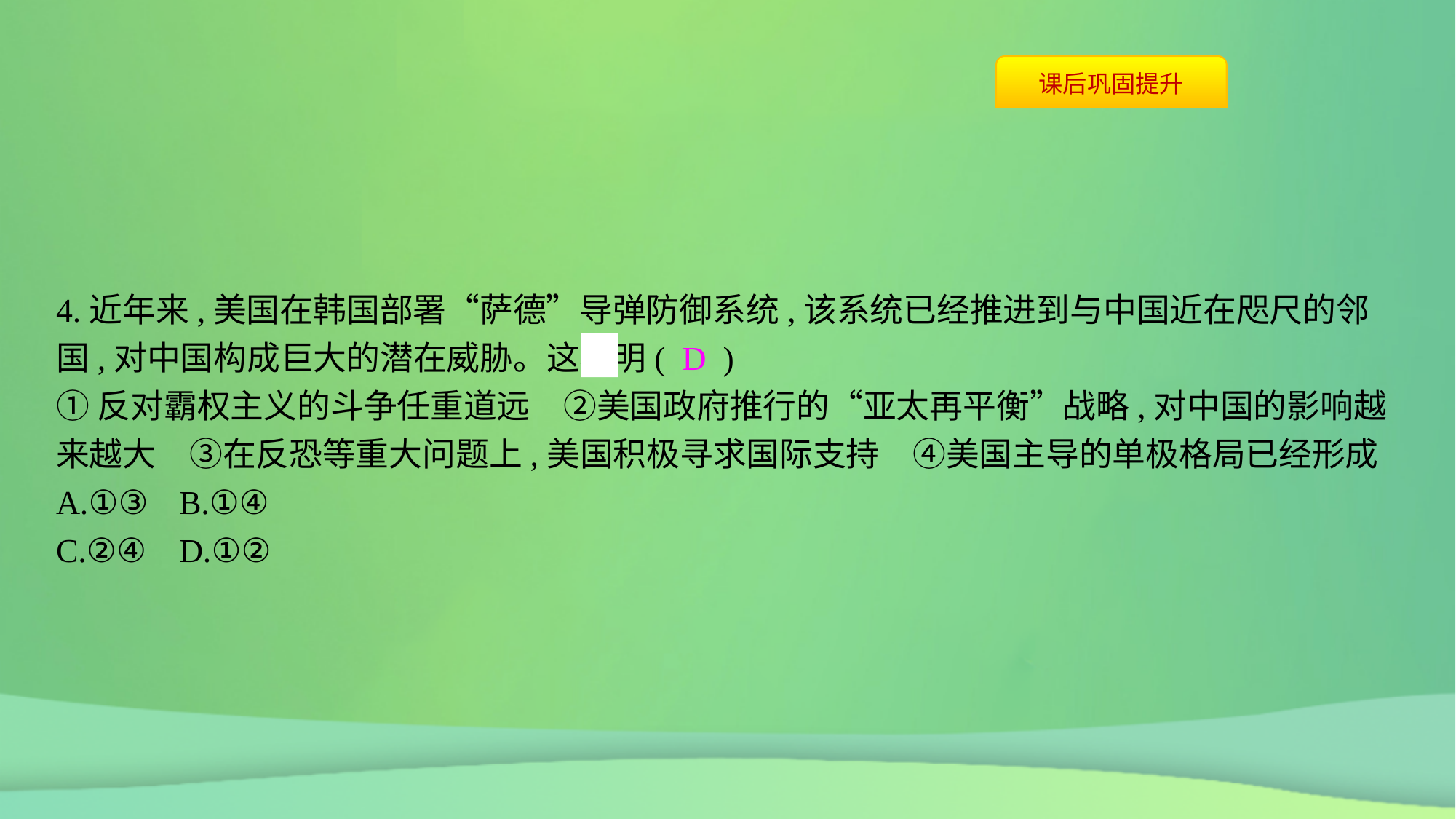

4.近年来,美国在韩国部署“萨德”导弹防御系统,该系统已经推进到与中国近在咫尺的邻国,对中国构成巨大的潜在威胁。这表明(  D  )
①反对霸权主义的斗争任重道远　②美国政府推行的“亚太再平衡”战略,对中国的影响越来越大　③在反恐等重大问题上,美国积极寻求国际支持　④美国主导的单极格局已经形成
A.①③	B.①④
C.②④	D.①②